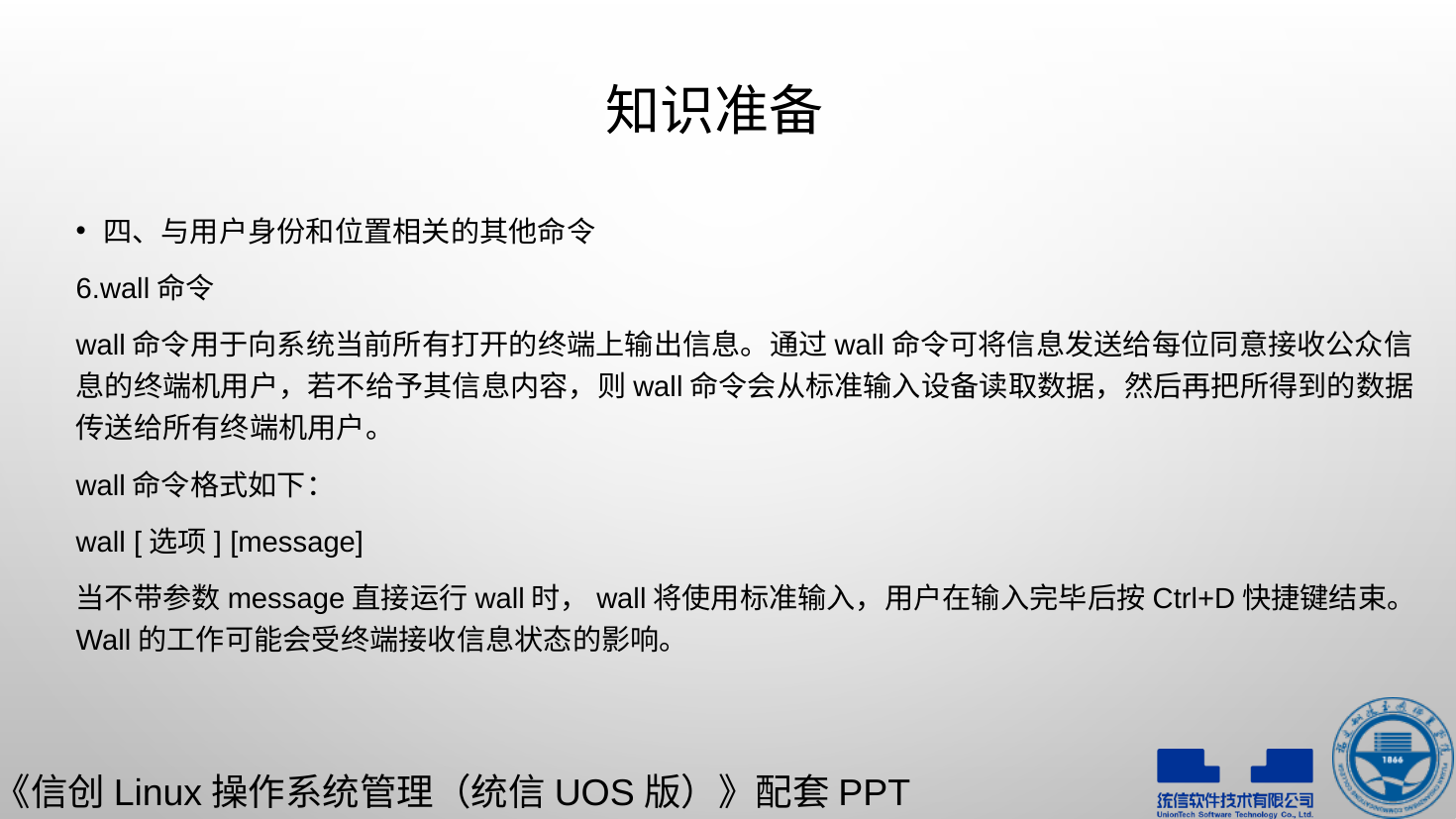

# 知识准备
四、与用户身份和位置相关的其他命令
6.wall命令
wall命令用于向系统当前所有打开的终端上输出信息。通过wall命令可将信息发送给每位同意接收公众信息的终端机用户，若不给予其信息内容，则wall命令会从标准输入设备读取数据，然后再把所得到的数据传送给所有终端机用户。
wall命令格式如下：
wall [选项] [message]
当不带参数message直接运行wall时，wall将使用标准输入，用户在输入完毕后按Ctrl+D快捷键结束。Wall的工作可能会受终端接收信息状态的影响。